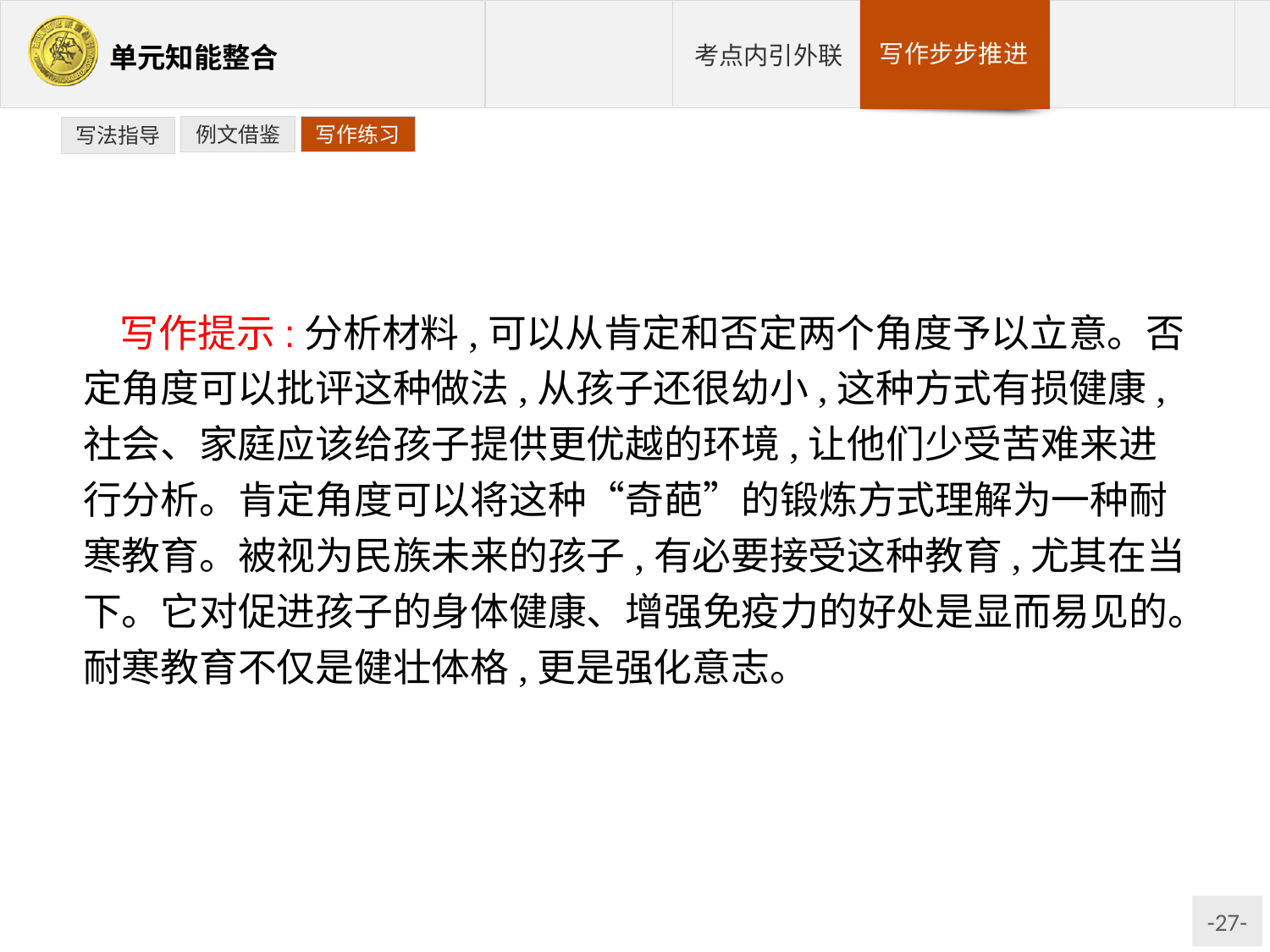

例文借鉴
写作练习
写法指导
写作提示:分析材料,可以从肯定和否定两个角度予以立意。否定角度可以批评这种做法,从孩子还很幼小,这种方式有损健康,社会、家庭应该给孩子提供更优越的环境,让他们少受苦难来进行分析。肯定角度可以将这种“奇葩”的锻炼方式理解为一种耐寒教育。被视为民族未来的孩子,有必要接受这种教育,尤其在当下。它对促进孩子的身体健康、增强免疫力的好处是显而易见的。耐寒教育不仅是健壮体格,更是强化意志。